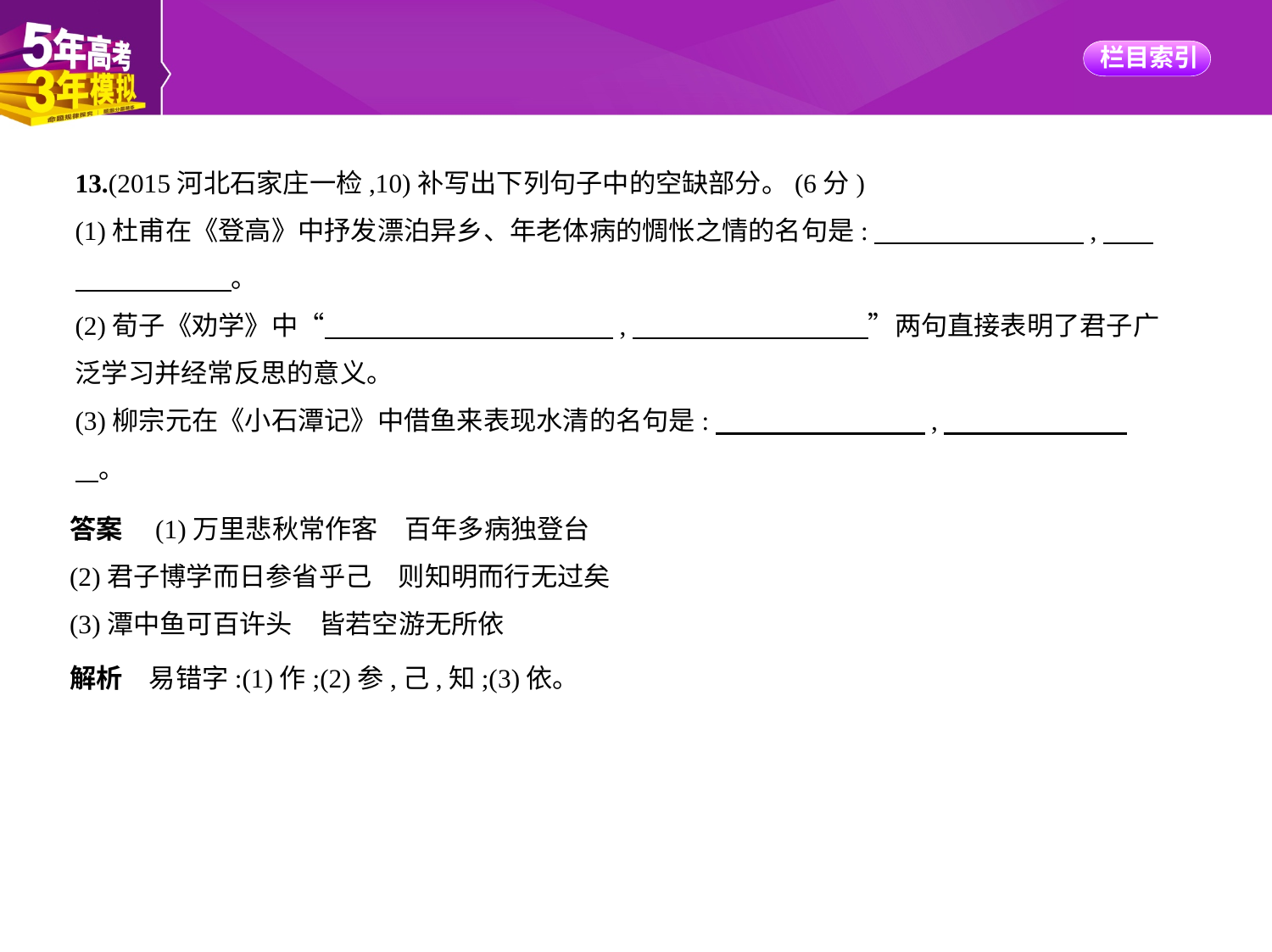

13.(2015河北石家庄一检,10)补写出下列句子中的空缺部分。(6分)
(1)杜甫在《登高》中抒发漂泊异乡、年老体病的惆怅之情的名句是:　　　　　　　    ,　    
　　　　　    。
(2)荀子《劝学》中“　　　　　　　　　　    ,　　　　　　　　    ”两句直接表明了君子广
泛学习并经常反思的意义。
(3)柳宗元在《小石潭记》中借鱼来表现水清的名句是:　　　　　　　    ,　　　　　　    
    。
答案　(1)万里悲秋常作客　百年多病独登台
(2)君子博学而日参省乎己　则知明而行无过矣
(3)潭中鱼可百许头　皆若空游无所依
解析　易错字:(1)作;(2)参,己,知;(3)依。